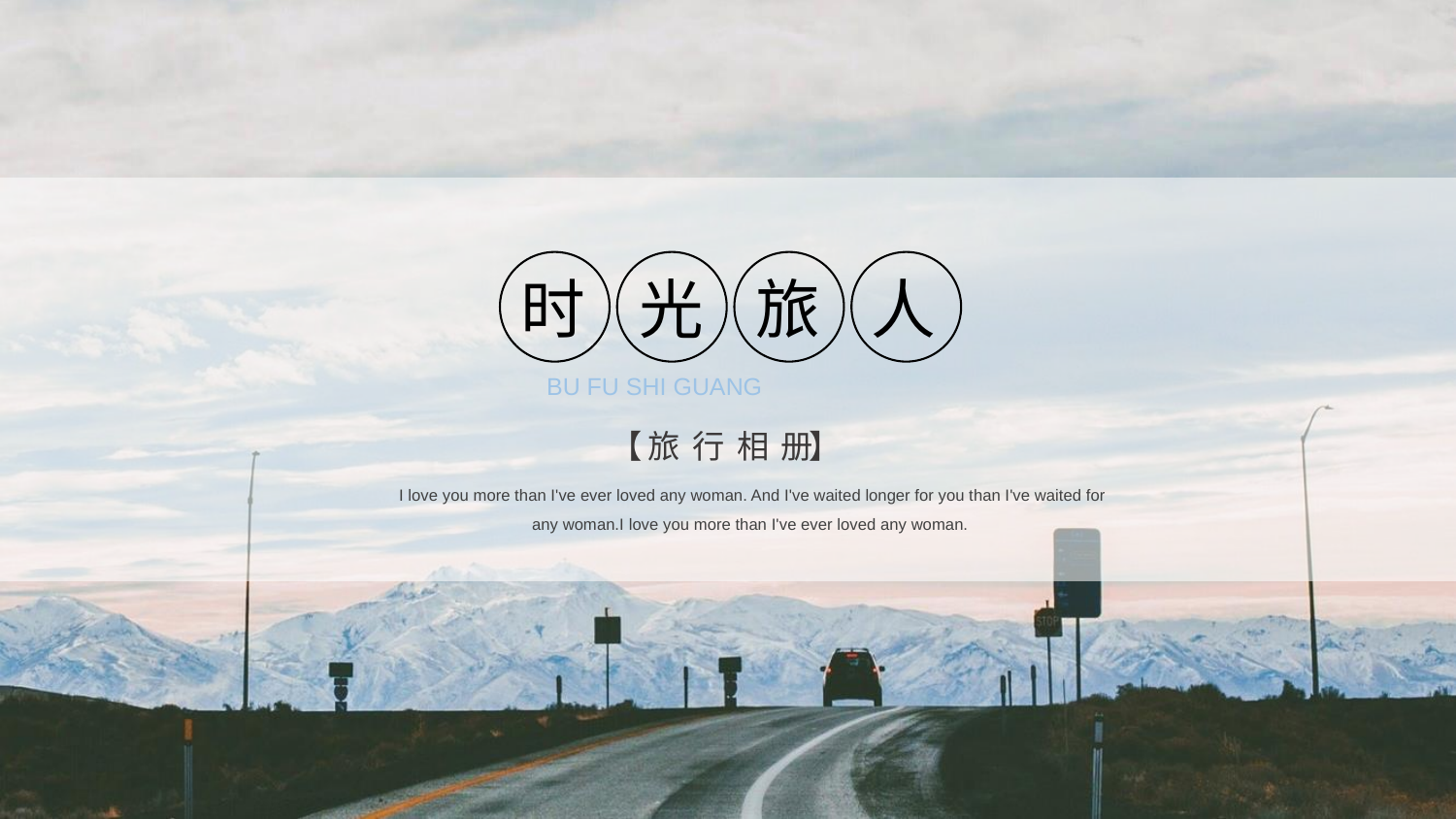

时
光
旅
人
BU FU SHI GUANG
【        】
 旅行相册
I love you more than I've ever loved any woman. And I've waited longer for you than I've waited for any woman.I love you more than I've ever loved any woman.